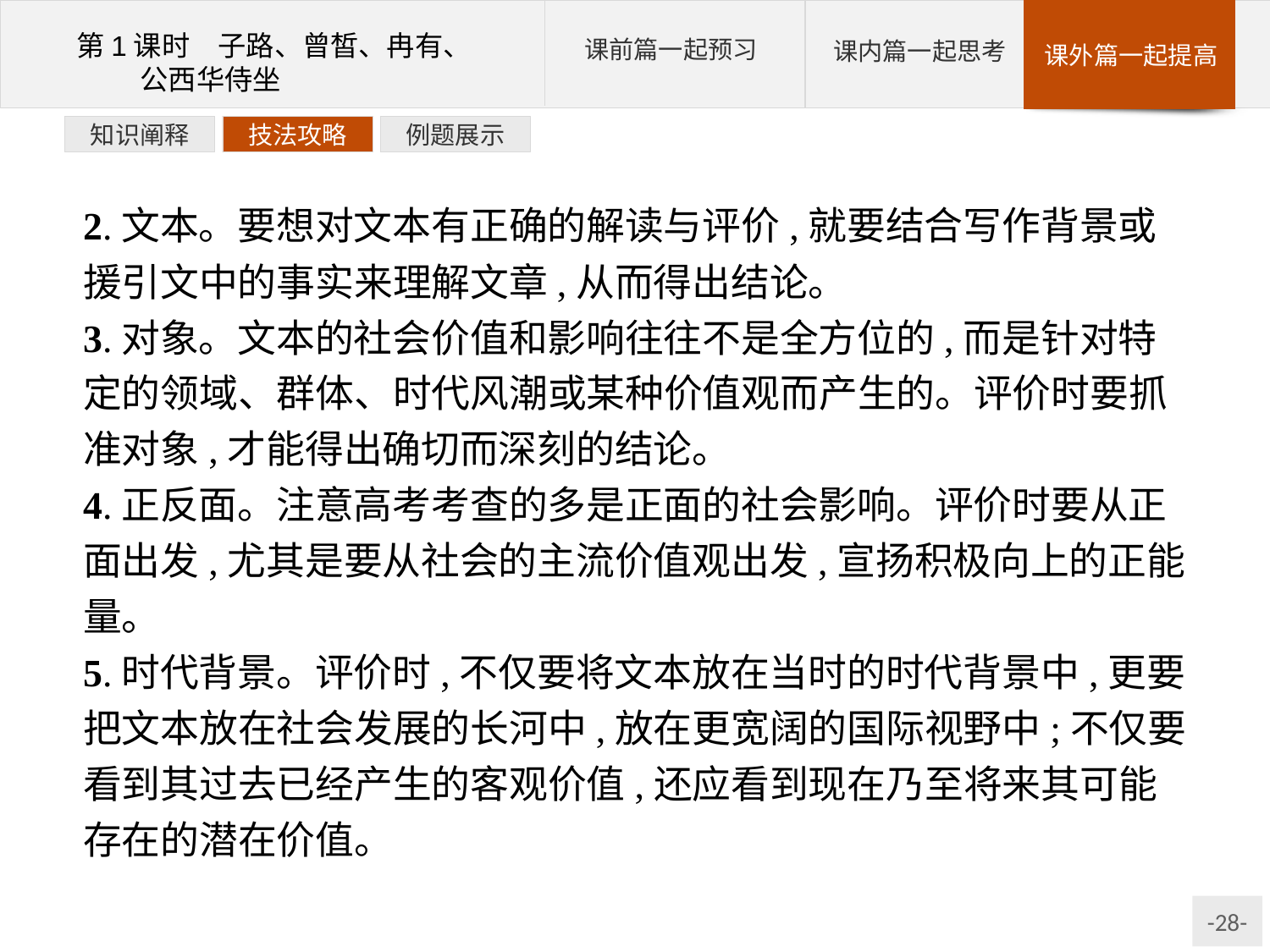

例题展示
技法攻略
知识阐释
2.文本。要想对文本有正确的解读与评价,就要结合写作背景或援引文中的事实来理解文章,从而得出结论。
3.对象。文本的社会价值和影响往往不是全方位的,而是针对特定的领域、群体、时代风潮或某种价值观而产生的。评价时要抓准对象,才能得出确切而深刻的结论。
4.正反面。注意高考考查的多是正面的社会影响。评价时要从正面出发,尤其是要从社会的主流价值观出发,宣扬积极向上的正能量。
5.时代背景。评价时,不仅要将文本放在当时的时代背景中,更要把文本放在社会发展的长河中,放在更宽阔的国际视野中;不仅要看到其过去已经产生的客观价值,还应看到现在乃至将来其可能存在的潜在价值。